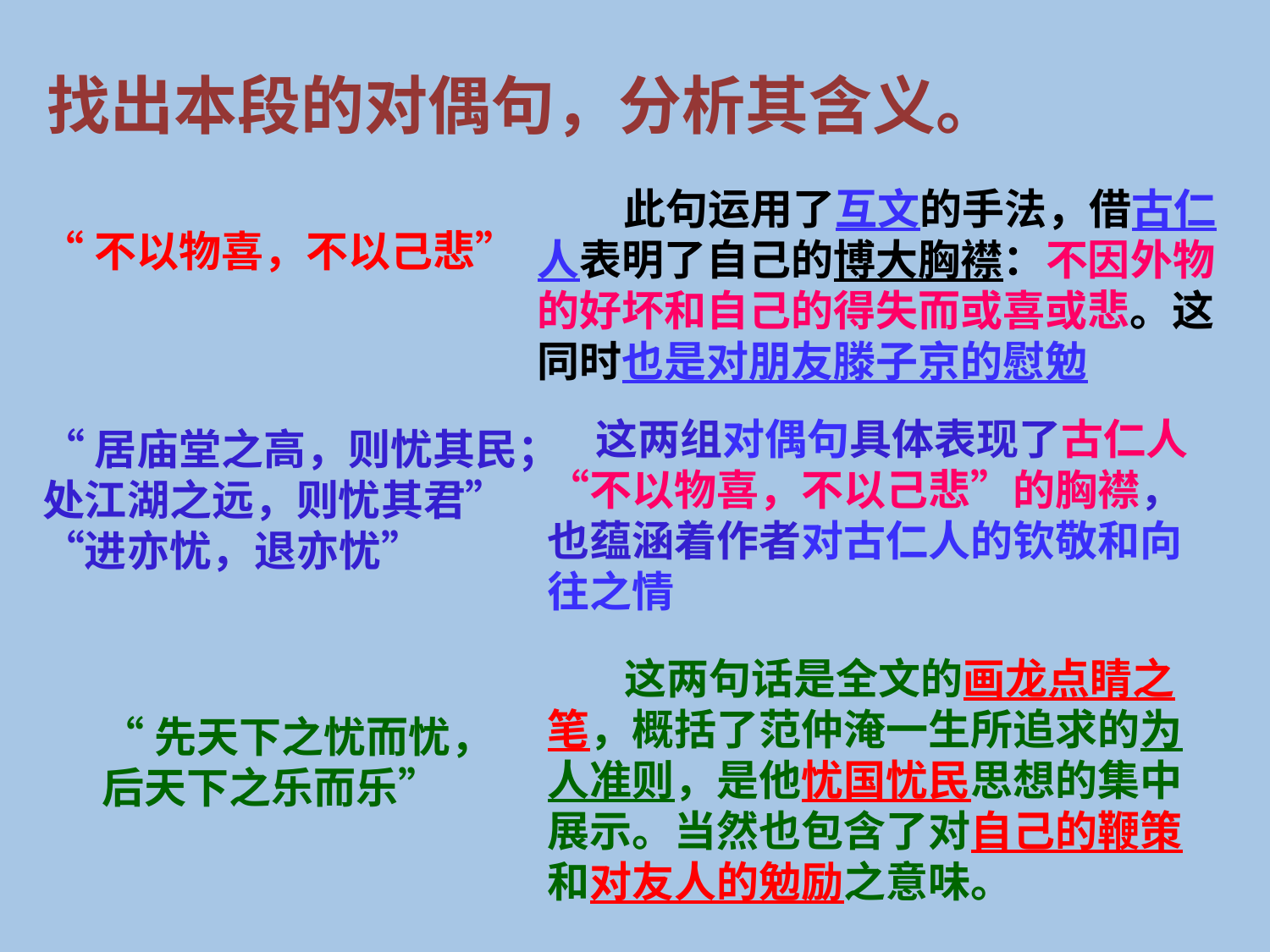

找出本段的对偶句，分析其含义。
        此句运用了互文的手法，借古仁人表明了自己的博大胸襟：不因外物的好坏和自己的得失而或喜或悲。这同时也是对朋友滕子京的慰勉
“不以物喜，不以己悲”
    这两组对偶句具体表现了古仁人“不以物喜，不以己悲”的胸襟，也蕴涵着作者对古仁人的钦敬和向往之情
“居庙堂之高，则忧其民；处江湖之远，则忧其君” “进亦忧，退亦忧”
       这两句话是全文的画龙点睛之笔，概括了范仲淹一生所追求的为人准则，是他忧国忧民思想的集中展示。当然也包含了对自己的鞭策和对友人的勉励之意味。
“先天下之忧而忧，后天下之乐而乐”